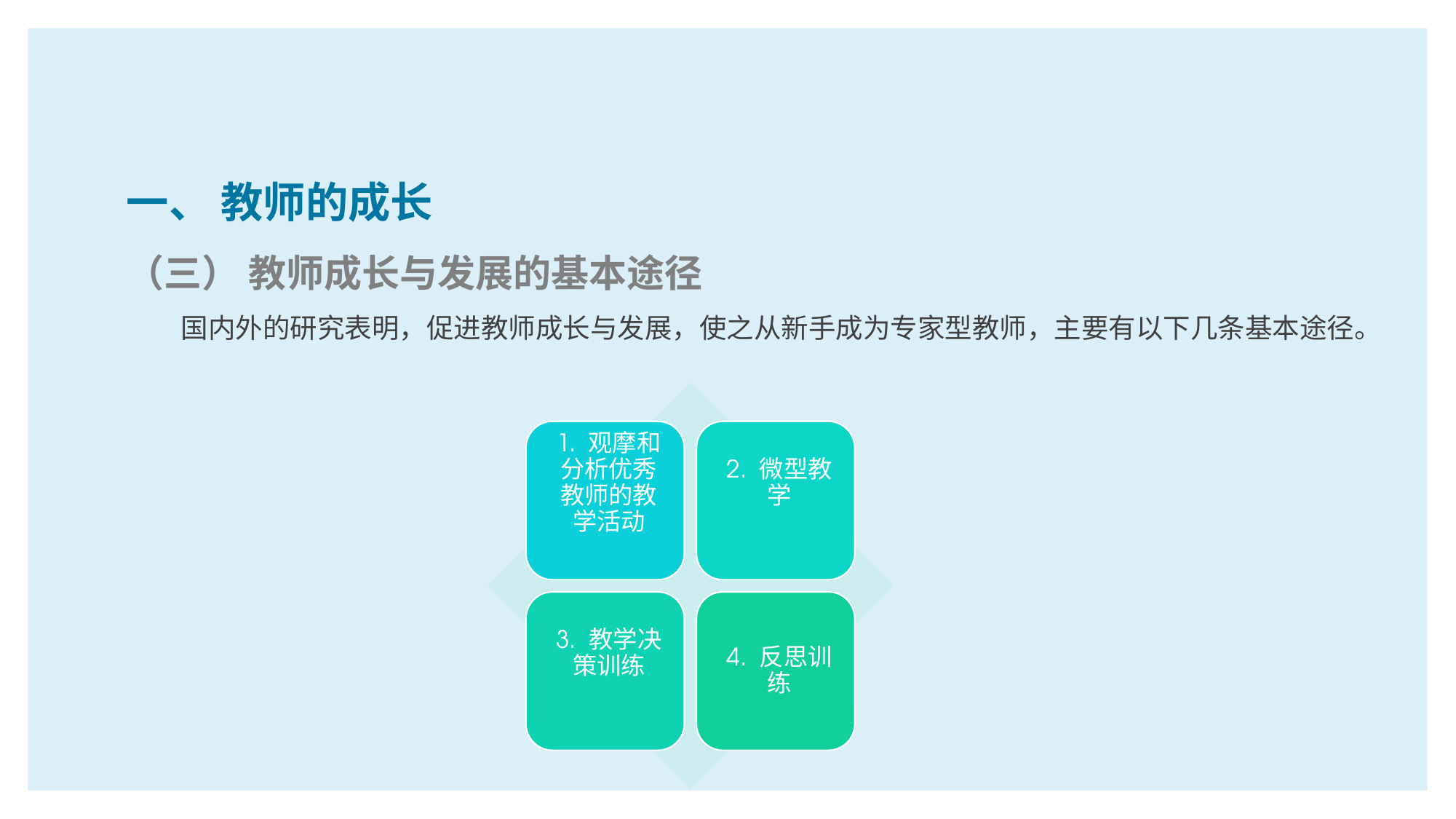

一、 教师的成长
（三） 教师成长与发展的基本途径
国内外的研究表明，促进教师成长与发展，使之从新手成为专家型教师，主要有以下几条基本途径。

1. 观摩和分析优秀教师的教学活动

2. 微型教学

3. 教学决策训练

4. 反思训练